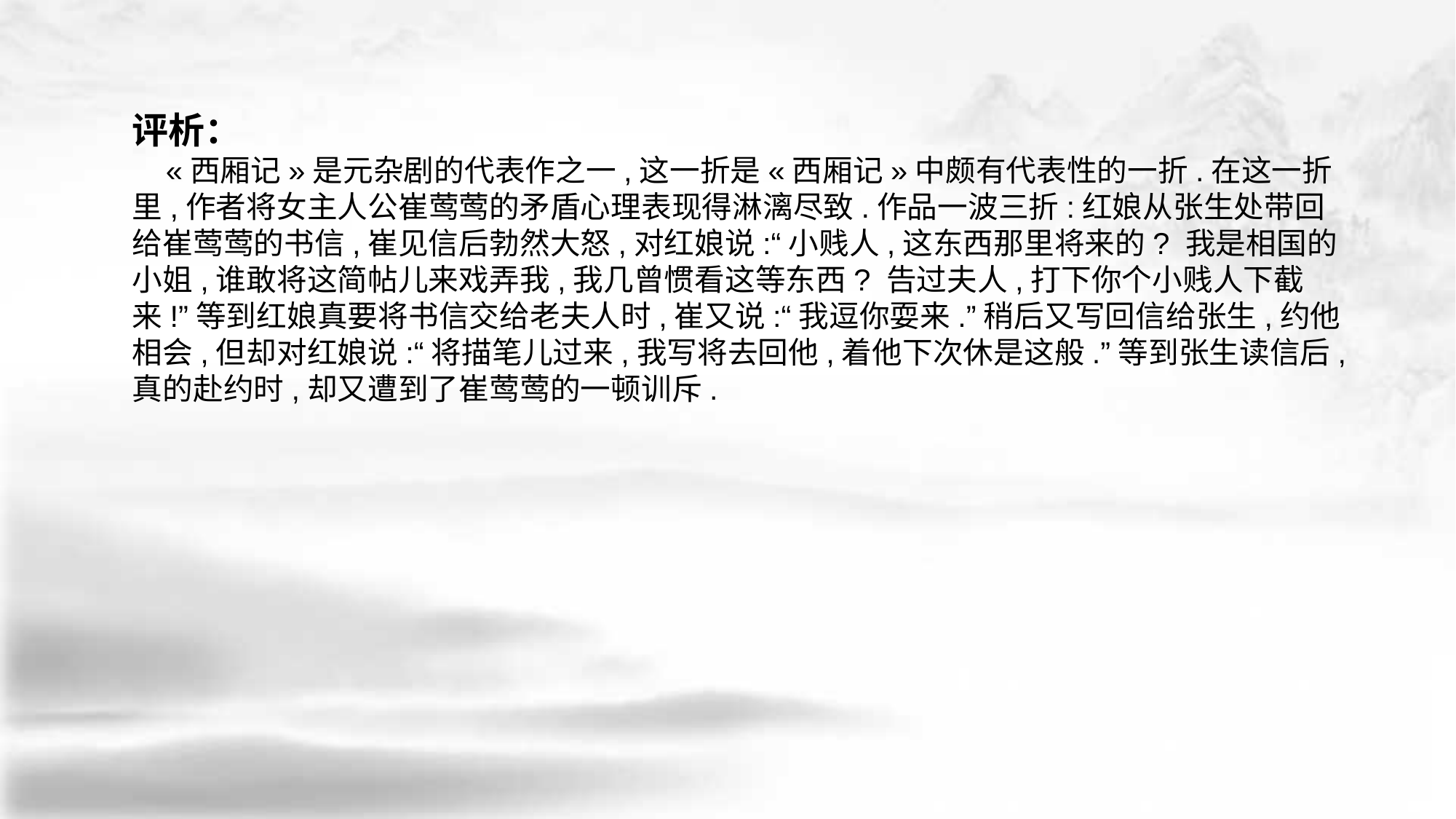

评析：
    «西厢记»是元杂剧的代表作之一,这一折是«西厢记»中颇有代表性的一折.在这一折 里,作者将女主人公崔莺莺的矛盾心理表现得淋漓尽致.作品一波三折:红娘从张生处带回 给崔莺莺的书信,崔见信后勃然大怒,对红娘说:“小贱人,这东西那里将来的? 我是相国的 小姐,谁敢将这简帖儿来戏弄我,我几曾惯看这等东西? 告过夫人,打下你个小贱人下截 来!”等到红娘真要将书信交给老夫人时,崔又说:“我逗你耍来.”稍后又写回信给张生,约他相会,但却对红娘说:“将描笔儿过来,我写将去回他,着他下次休是这般.”等到张生读信后, 真的赴约时,却又遭到了崔莺莺的一顿训斥.